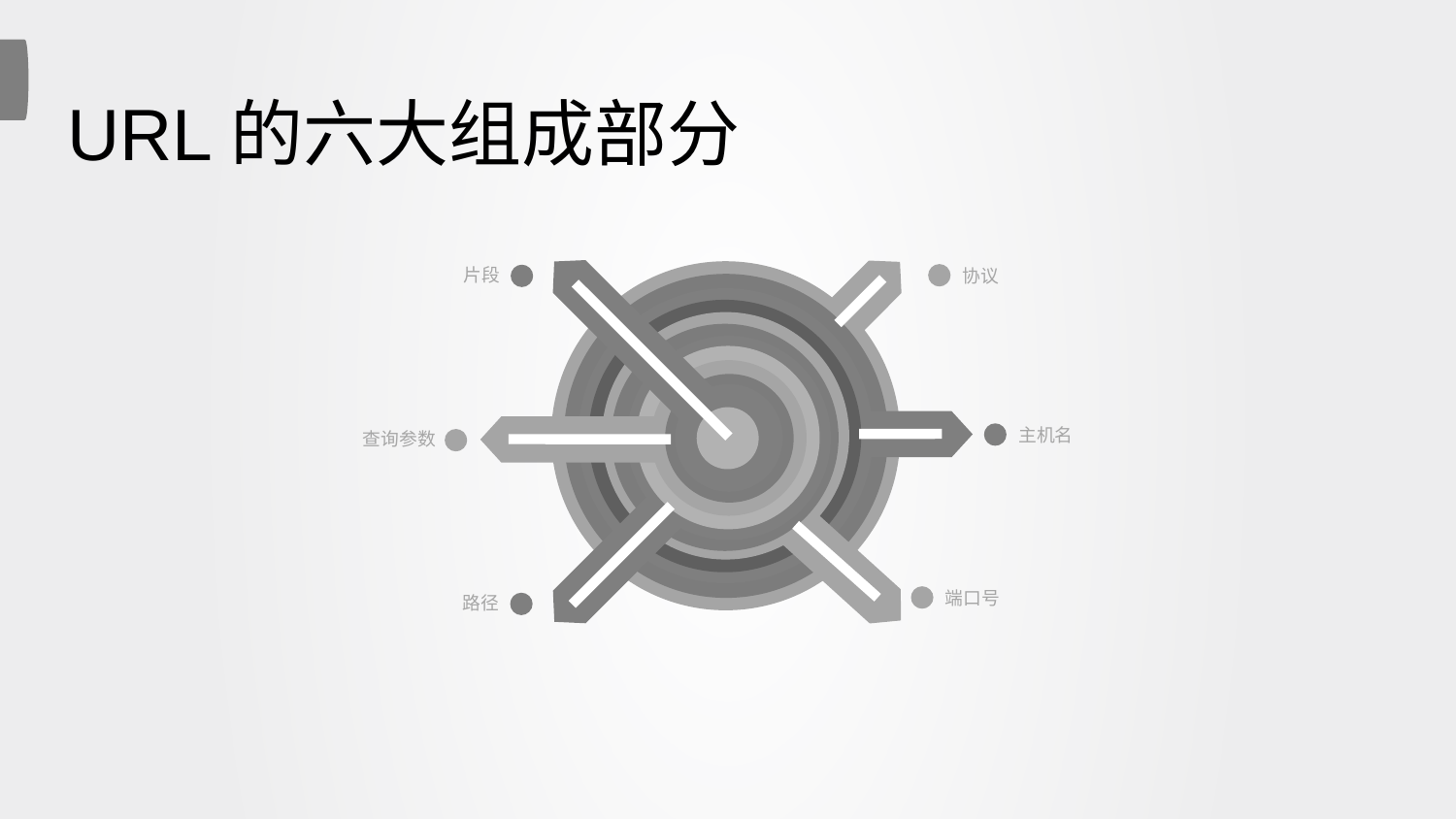

URL的六大组成部分
‌协议‌

片段

‌主机名‌

查询参数

‌端口号‌

路径